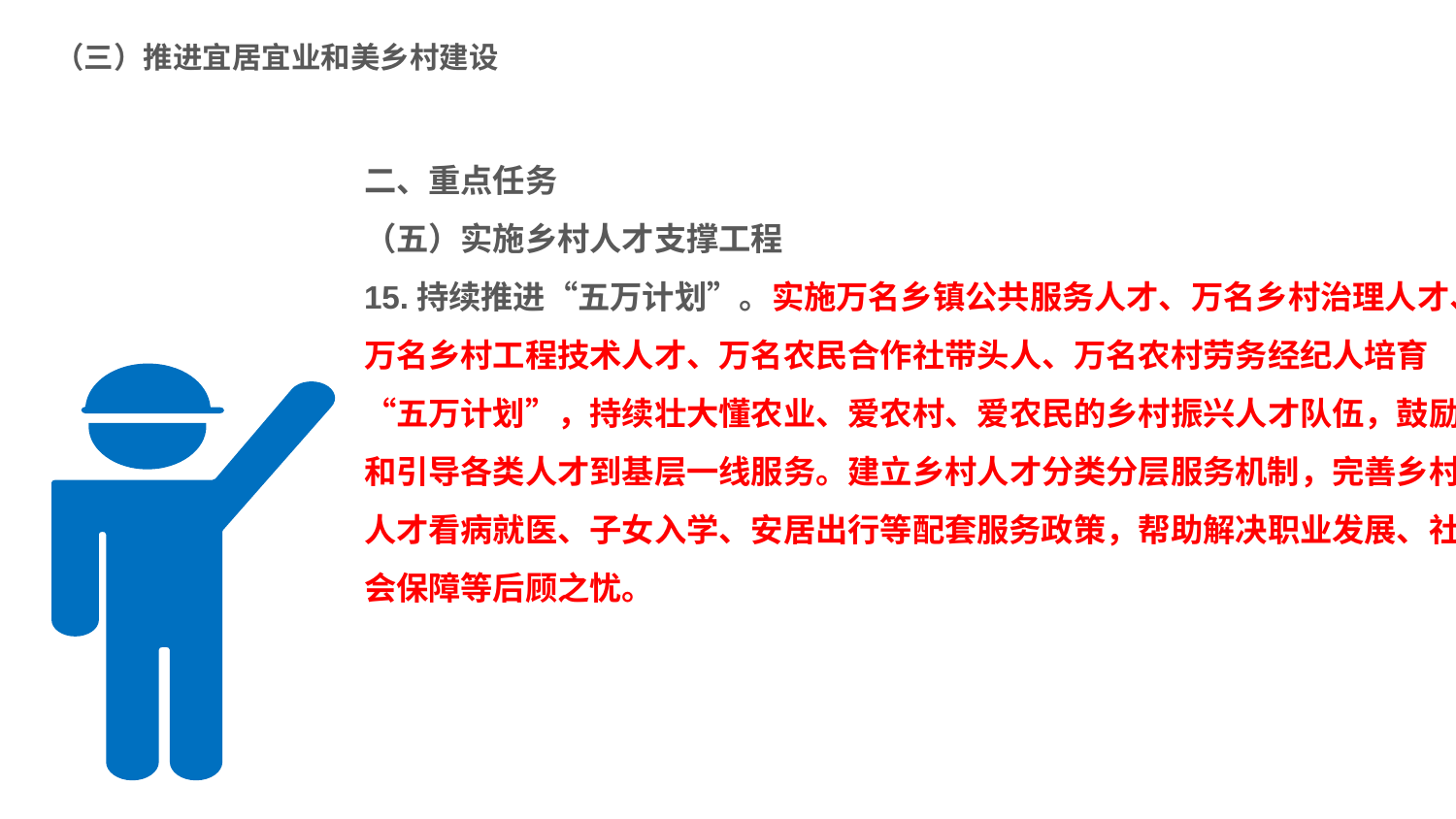

# （三）推进宜居宜业和美乡村建设
二、重点任务
（五）实施乡村人才支撑工程
15.持续推进“五万计划”。实施万名乡镇公共服务人才、万名乡村治理人才、万名乡村工程技术人才、万名农民合作社带头人、万名农村劳务经纪人培育“五万计划”，持续壮大懂农业、爱农村、爱农民的乡村振兴人才队伍，鼓励和引导各类人才到基层一线服务。建立乡村人才分类分层服务机制，完善乡村人才看病就医、子女入学、安居出行等配套服务政策，帮助解决职业发展、社会保障等后顾之忧。